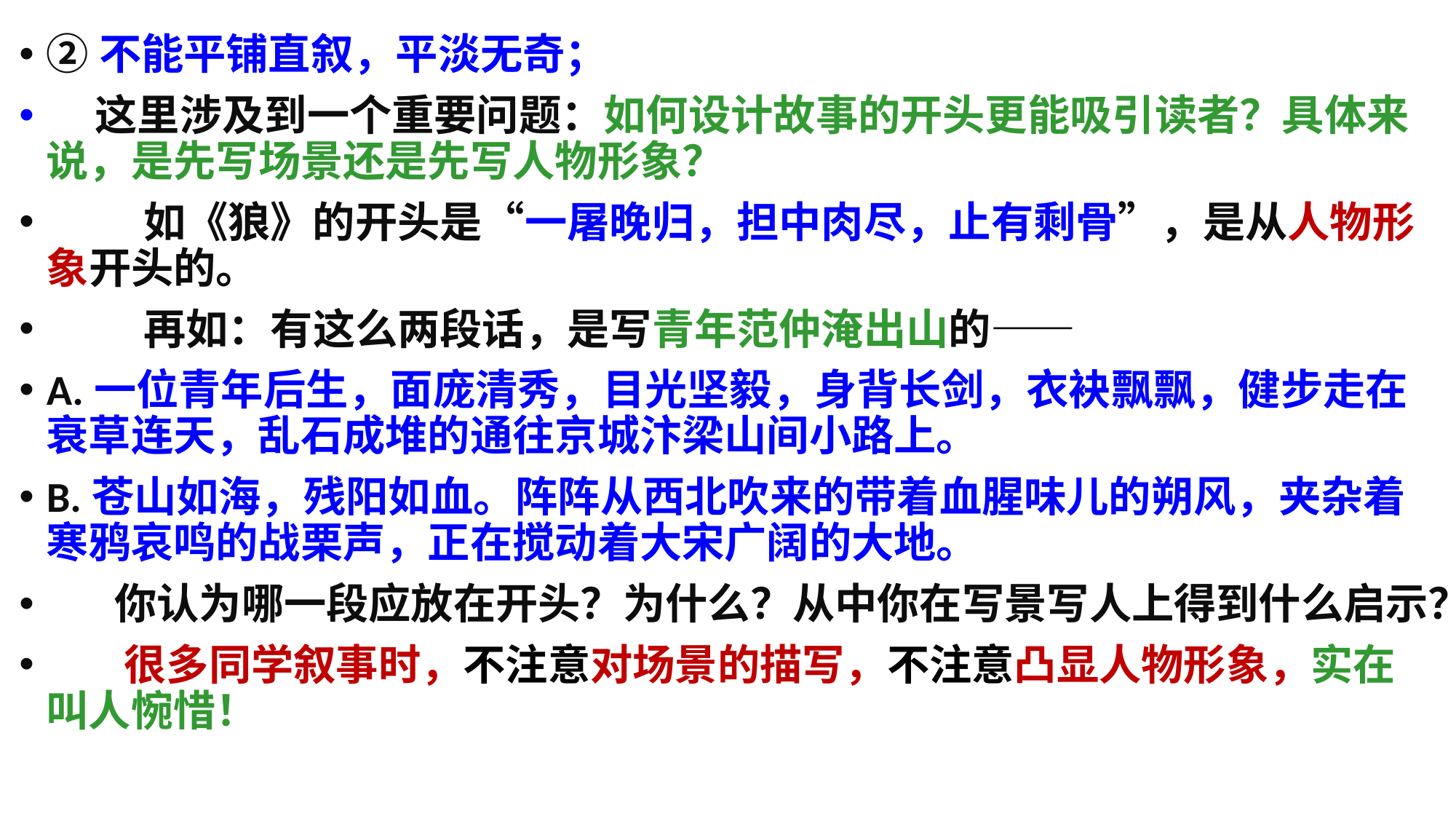

②不能平铺直叙，平淡无奇；
    这里涉及到一个重要问题：如何设计故事的开头更能吸引读者？具体来说，是先写场景还是先写人物形象？
         如《狼》的开头是“一屠晚归，担中肉尽，止有剩骨”，是从人物形象开头的。
         再如：有这么两段话，是写青年范仲淹出山的——
A.一位青年后生，面庞清秀，目光坚毅，身背长剑，衣袂飘飘，健步走在衰草连天，乱石成堆的通往京城汴梁山间小路上。
B.苍山如海，残阳如血。阵阵从西北吹来的带着血腥味儿的朔风，夹杂着寒鸦哀鸣的战栗声，正在搅动着大宋广阔的大地。
      你认为哪一段应放在开头？为什么？从中你在写景写人上得到什么启示？
       很多同学叙事时，不注意对场景的描写，不注意凸显人物形象，实在叫人惋惜！